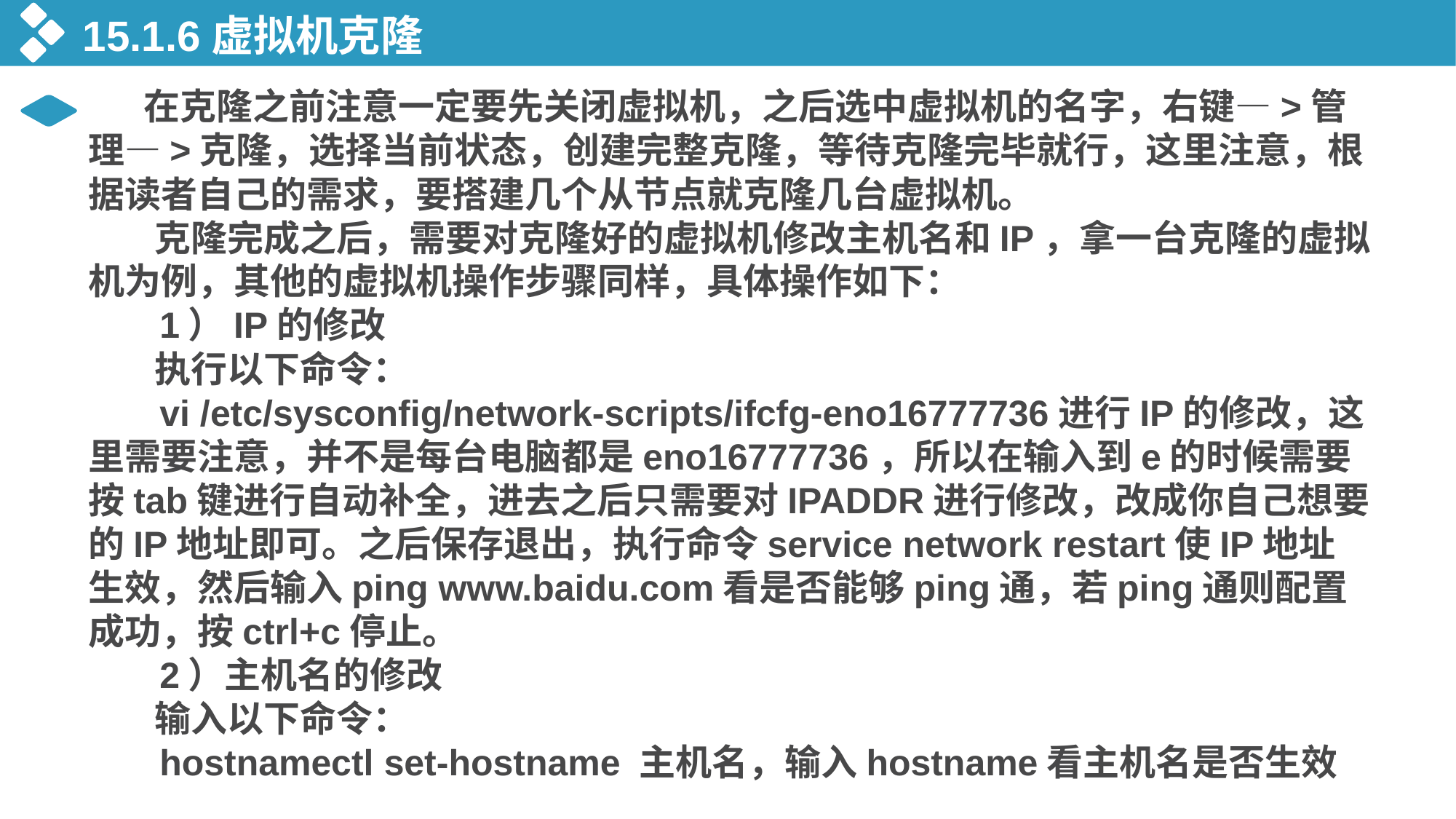

15.1.6虚拟机克隆
       在克隆之前注意一定要先关闭虚拟机，之后选中虚拟机的名字，右键—>管理—>克隆，选择当前状态，创建完整克隆，等待克隆完毕就行，这里注意，根据读者自己的需求，要搭建几个从节点就克隆几台虚拟机。
       克隆完成之后，需要对克隆好的虚拟机修改主机名和IP，拿一台克隆的虚拟机为例，其他的虚拟机操作步骤同样，具体操作如下：
       1）IP的修改
       执行以下命令：
       vi /etc/sysconfig/network-scripts/ifcfg-eno16777736进行IP的修改，这里需要注意，并不是每台电脑都是eno16777736，所以在输入到e的时候需要按tab键进行自动补全，进去之后只需要对IPADDR进行修改，改成你自己想要的IP地址即可。之后保存退出，执行命令service network restart使IP地址生效，然后输入ping www.baidu.com看是否能够ping通，若ping通则配置成功，按ctrl+c停止。
       2）主机名的修改
       输入以下命令：
       hostnamectl set-hostname 主机名，输入hostname看主机名是否生效